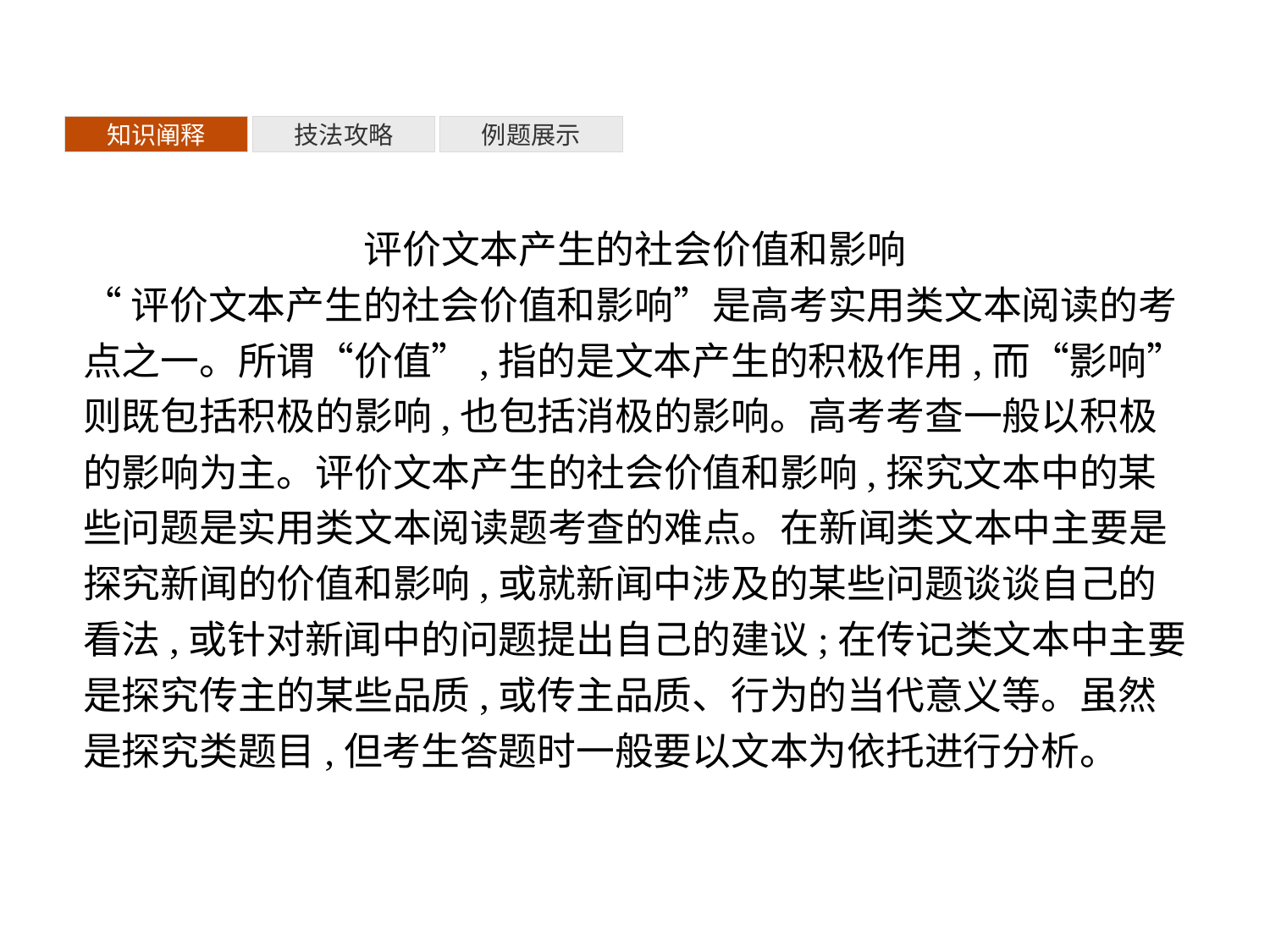

知识阐释
技法攻略
例题展示
评价文本产生的社会价值和影响
“评价文本产生的社会价值和影响”是高考实用类文本阅读的考点之一。所谓“价值”,指的是文本产生的积极作用,而“影响”则既包括积极的影响,也包括消极的影响。高考考查一般以积极的影响为主。评价文本产生的社会价值和影响,探究文本中的某些问题是实用类文本阅读题考查的难点。在新闻类文本中主要是探究新闻的价值和影响,或就新闻中涉及的某些问题谈谈自己的看法,或针对新闻中的问题提出自己的建议;在传记类文本中主要是探究传主的某些品质,或传主品质、行为的当代意义等。虽然是探究类题目,但考生答题时一般要以文本为依托进行分析。